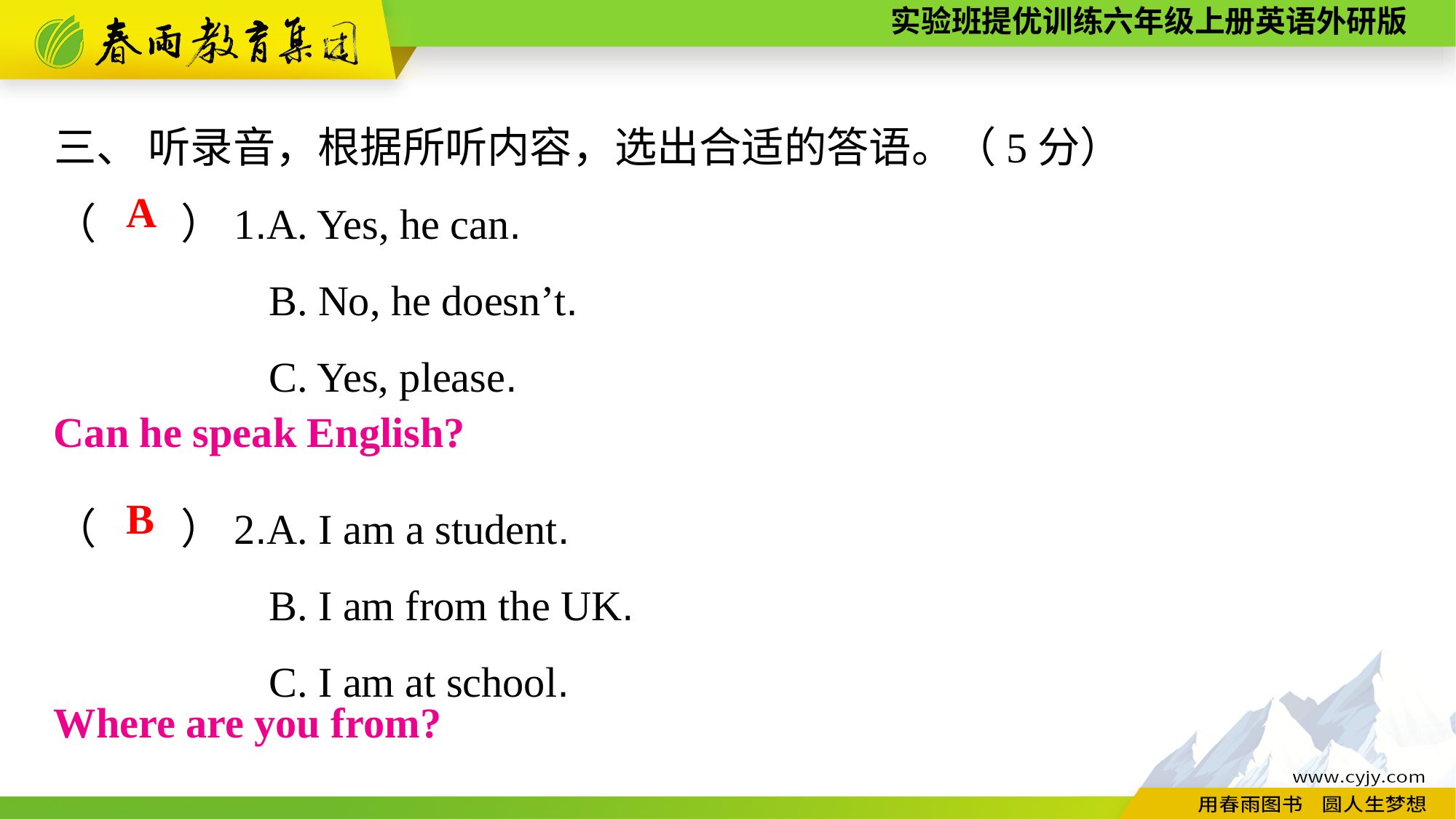

三、 听录音，根据所听内容，选出合适的答语。（5分）
（　　）1.A. Yes, he can.
B. No, he doesn’t.
C. Yes, please.

（　　）2.A. I am a student.
B. I am from the UK.
C. I am at school.
A
Can he speak English?
B
Where are you from?